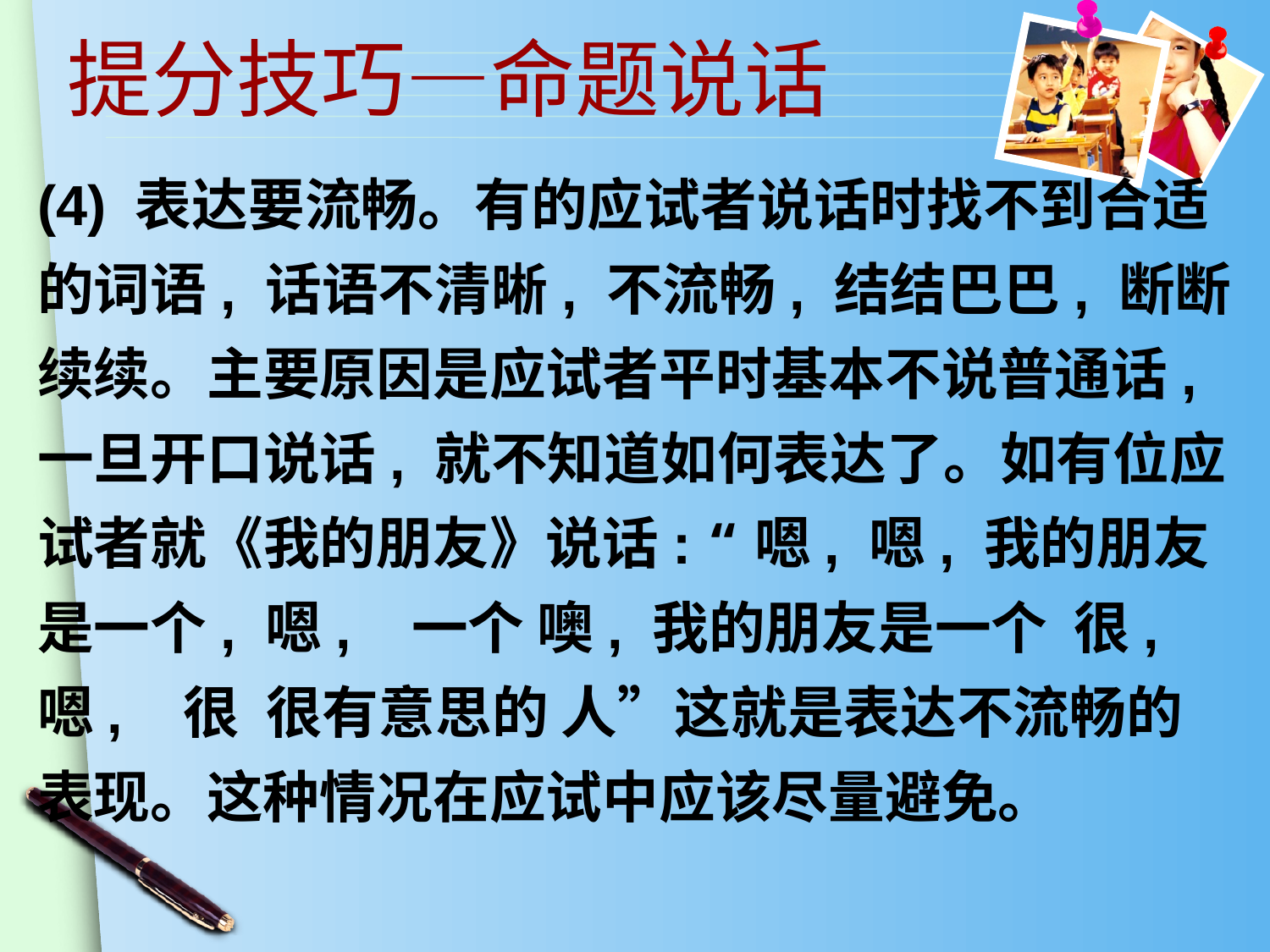

提分技巧—命题说话
(4) 表达要流畅。有的应试者说话时找不到合适的词语, 话语不清晰, 不流畅, 结结巴巴, 断断续续。主要原因是应试者平时基本不说普通话, 一旦开口说话, 就不知道如何表达了。如有位应试者就《我的朋友》说话: “嗯, 嗯, 我的朋友是一个, 嗯,   一个 噢, 我的朋友是一个  很, 嗯,   很  很有意思的 人”这就是表达不流畅的表现。这种情况在应试中应该尽量避免。